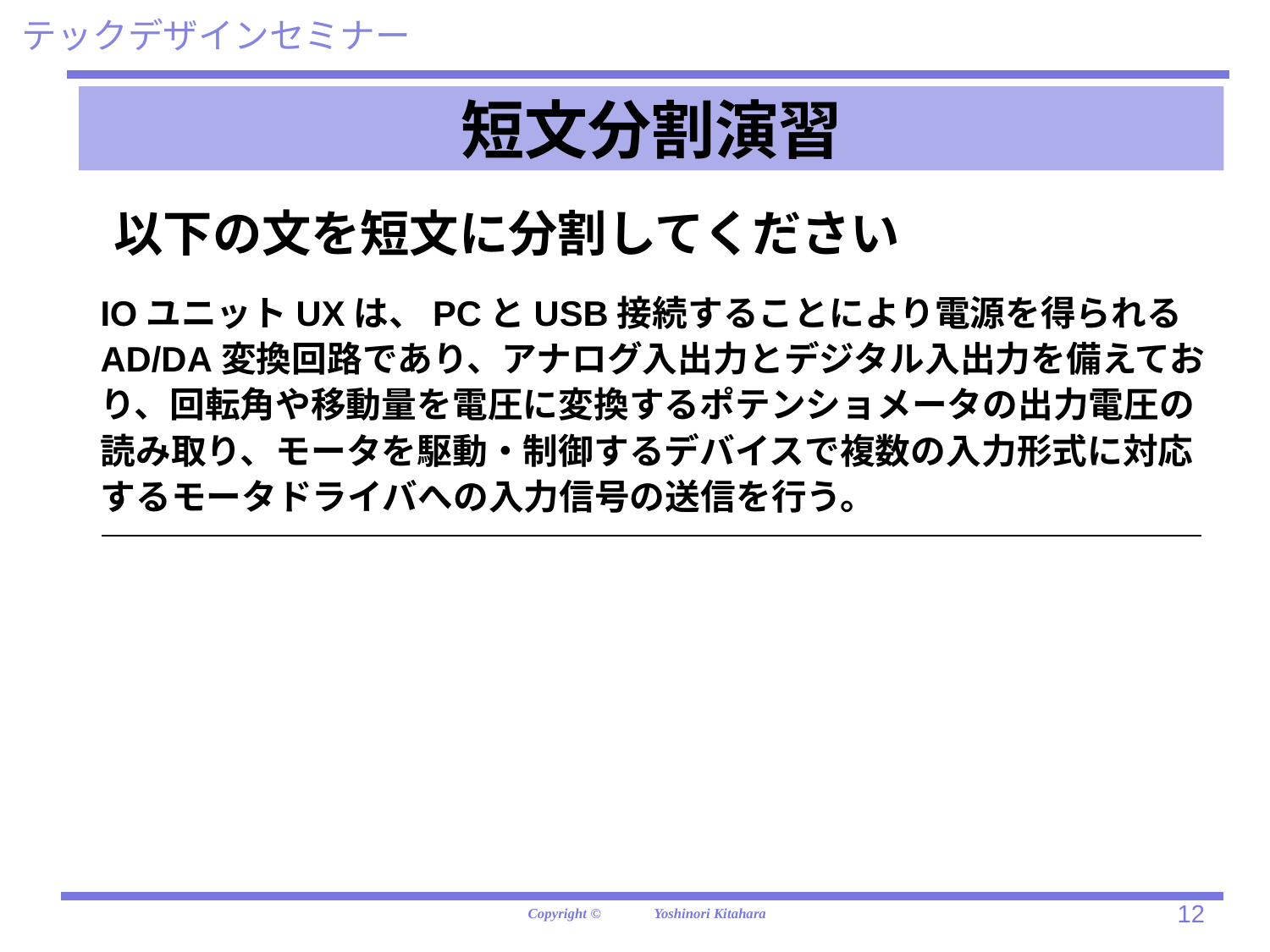

短文分割演習
以下の文を短文に分割してください
IOユニットUXは、PCとUSB接続することにより電源を得られるAD/DA変換回路であり、アナログ入出力とデジタル入出力を備えており、回転角や移動量を電圧に変換するポテンショメータの出力電圧の読み取り、モータを駆動・制御するデバイスで複数の入力形式に対応するモータドライバへの入力信号の送信を行う。